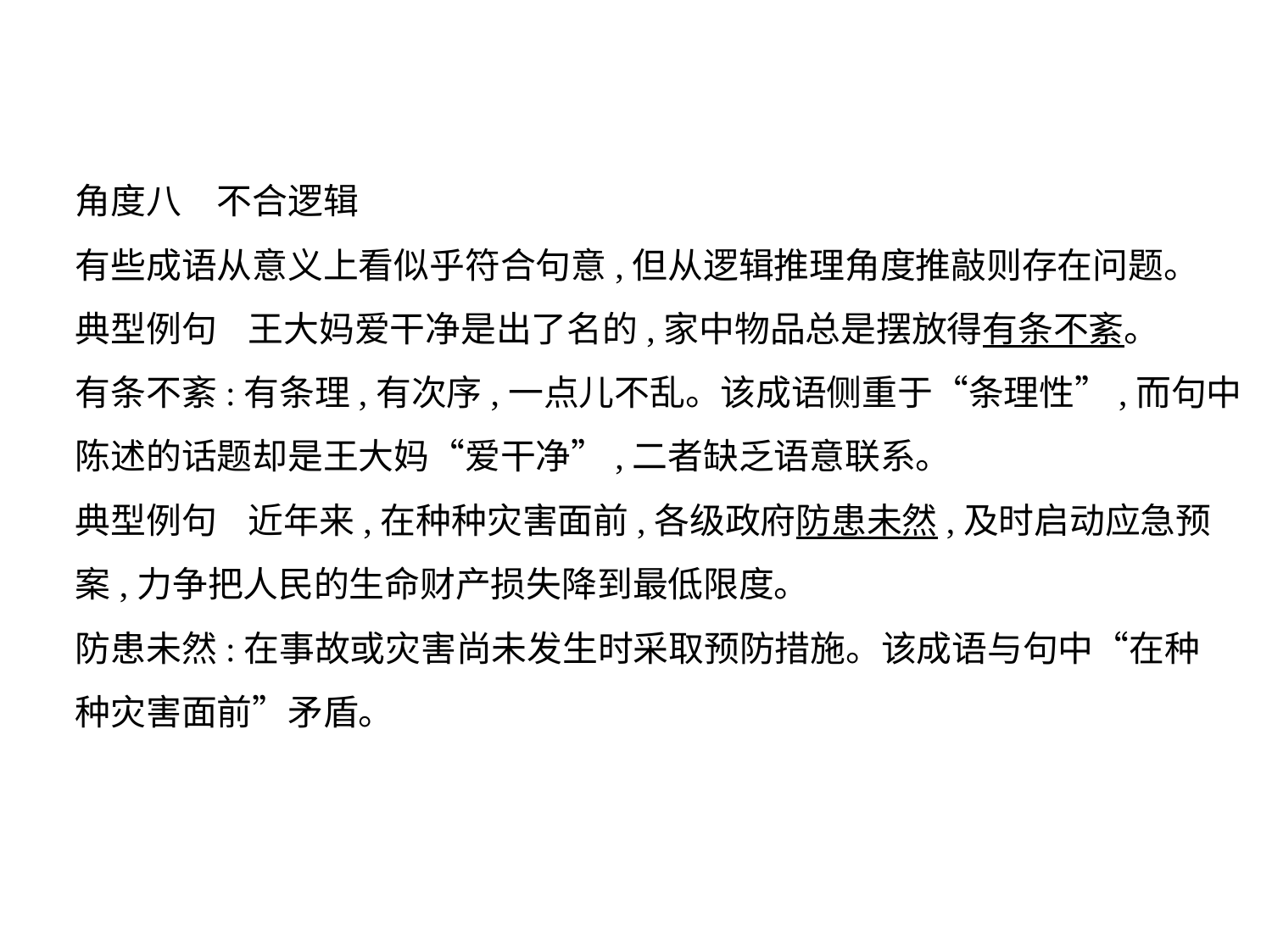

角度八　不合逻辑
有些成语从意义上看似乎符合句意,但从逻辑推理角度推敲则存在问题。
典型例句    王大妈爱干净是出了名的,家中物品总是摆放得有条不紊。
有条不紊:有条理,有次序,一点儿不乱。该成语侧重于“条理性”,而句中
陈述的话题却是王大妈“爱干净”,二者缺乏语意联系。
典型例句    近年来,在种种灾害面前,各级政府防患未然,及时启动应急预
案,力争把人民的生命财产损失降到最低限度。
防患未然:在事故或灾害尚未发生时采取预防措施。该成语与句中“在种
种灾害面前”矛盾。